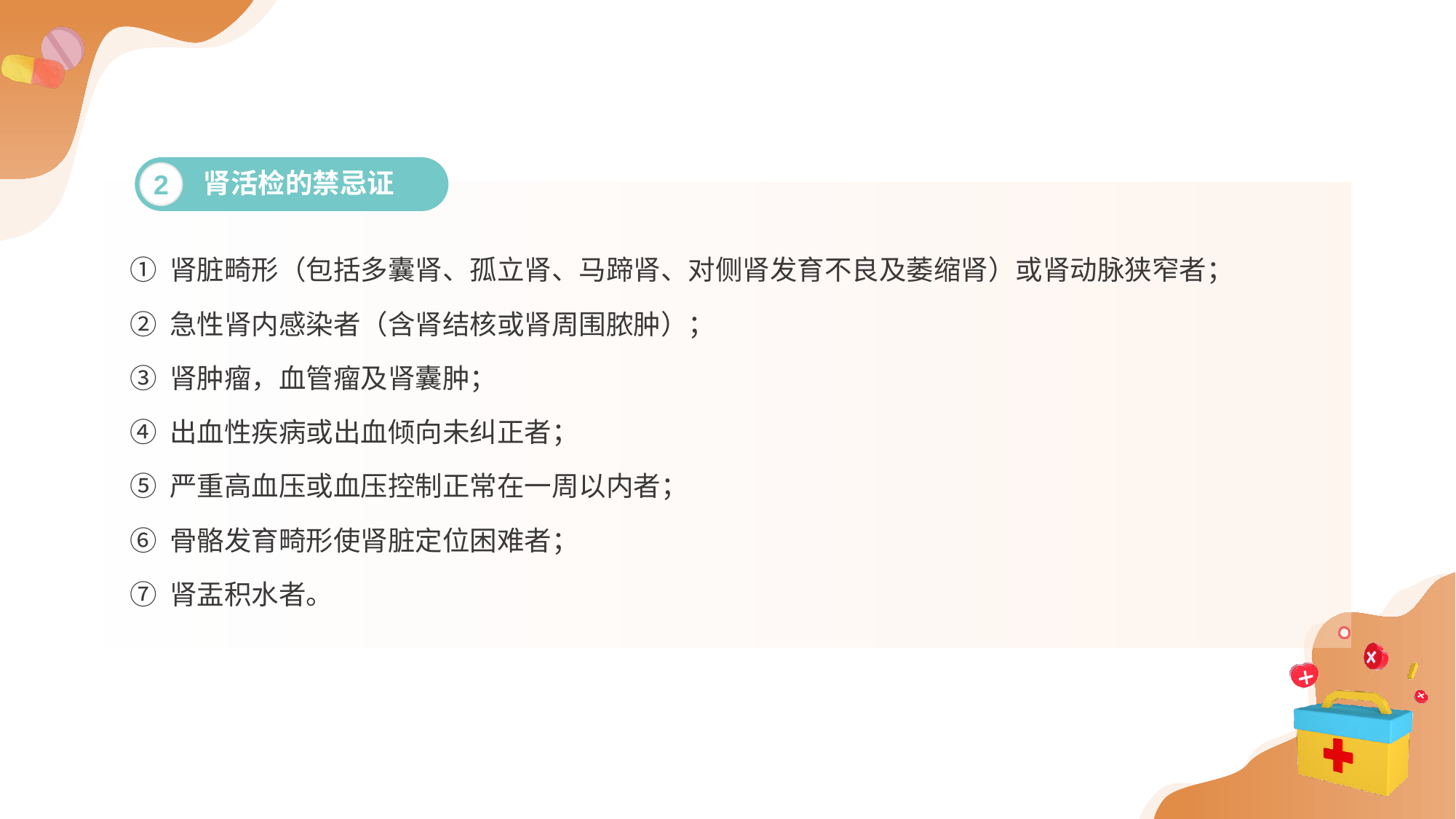

肾活检的禁忌证

2

① 肾脏畸形（包括多囊肾、孤立肾、马蹄肾、对侧肾发育不良及萎缩肾）或肾动脉狭窄者；
② 急性肾内感染者（含肾结核或肾周围脓肿）；
③ 肾肿瘤，血管瘤及肾囊肿；
④ 出血性疾病或出血倾向未纠正者；
⑤ 严重高血压或血压控制正常在一周以内者；
⑥ 骨骼发育畸形使肾脏定位困难者；
⑦ 肾盂积水者。